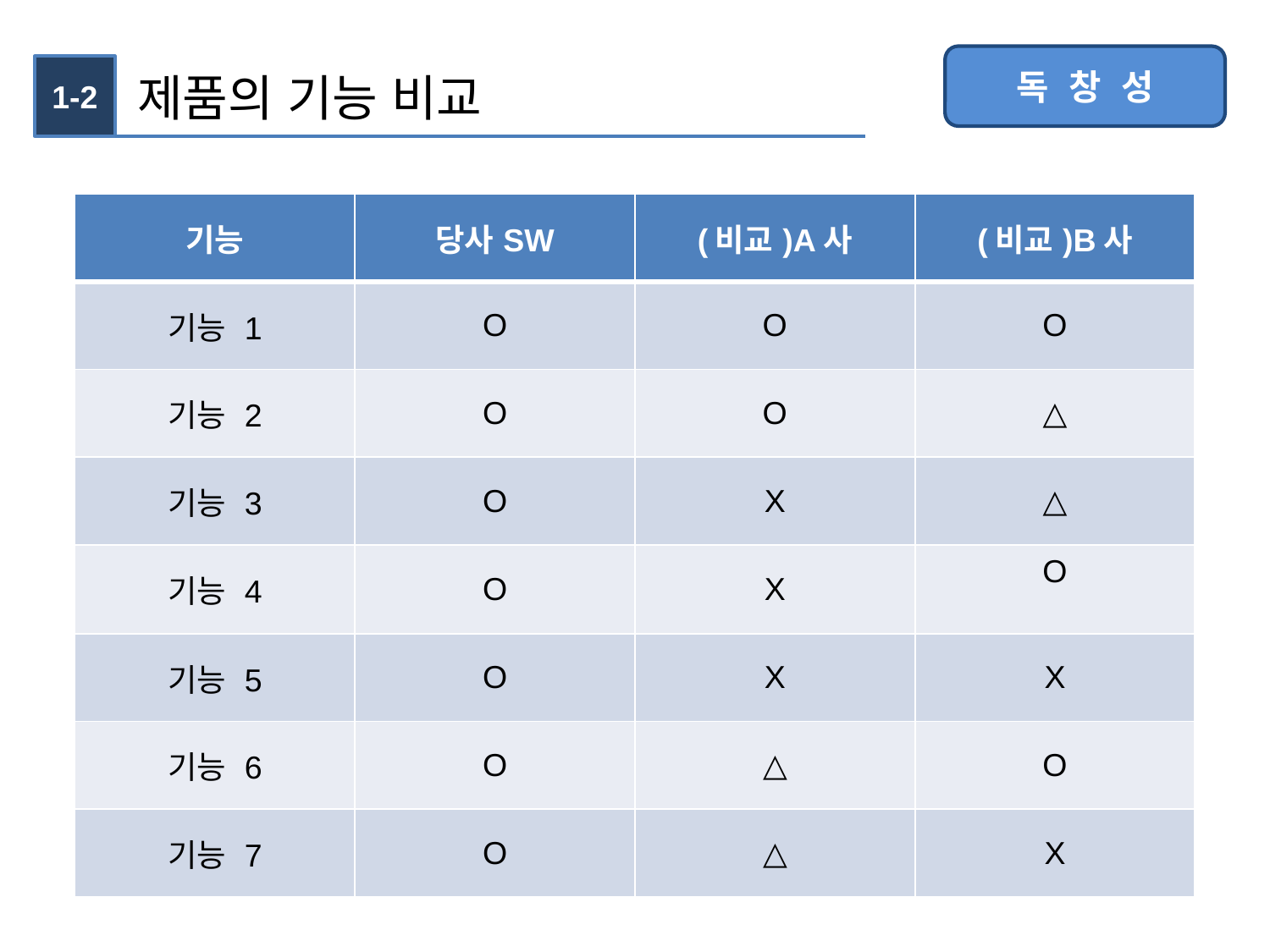

독  창  성
1-2
제품의 기능 비교
| 기능 | 당사SW | (비교)A사 | (비교)B사 |
| --- | --- | --- | --- |
| 기능 1 | O | O | O |
| 기능 2 | O | O | △ |
| 기능 3 | O | X | △ |
| 기능 4 | O | X | O |
| 기능 5 | O | X | X |
| 기능 6 | O | △ | O |
| 기능 7 | O | △ | X |